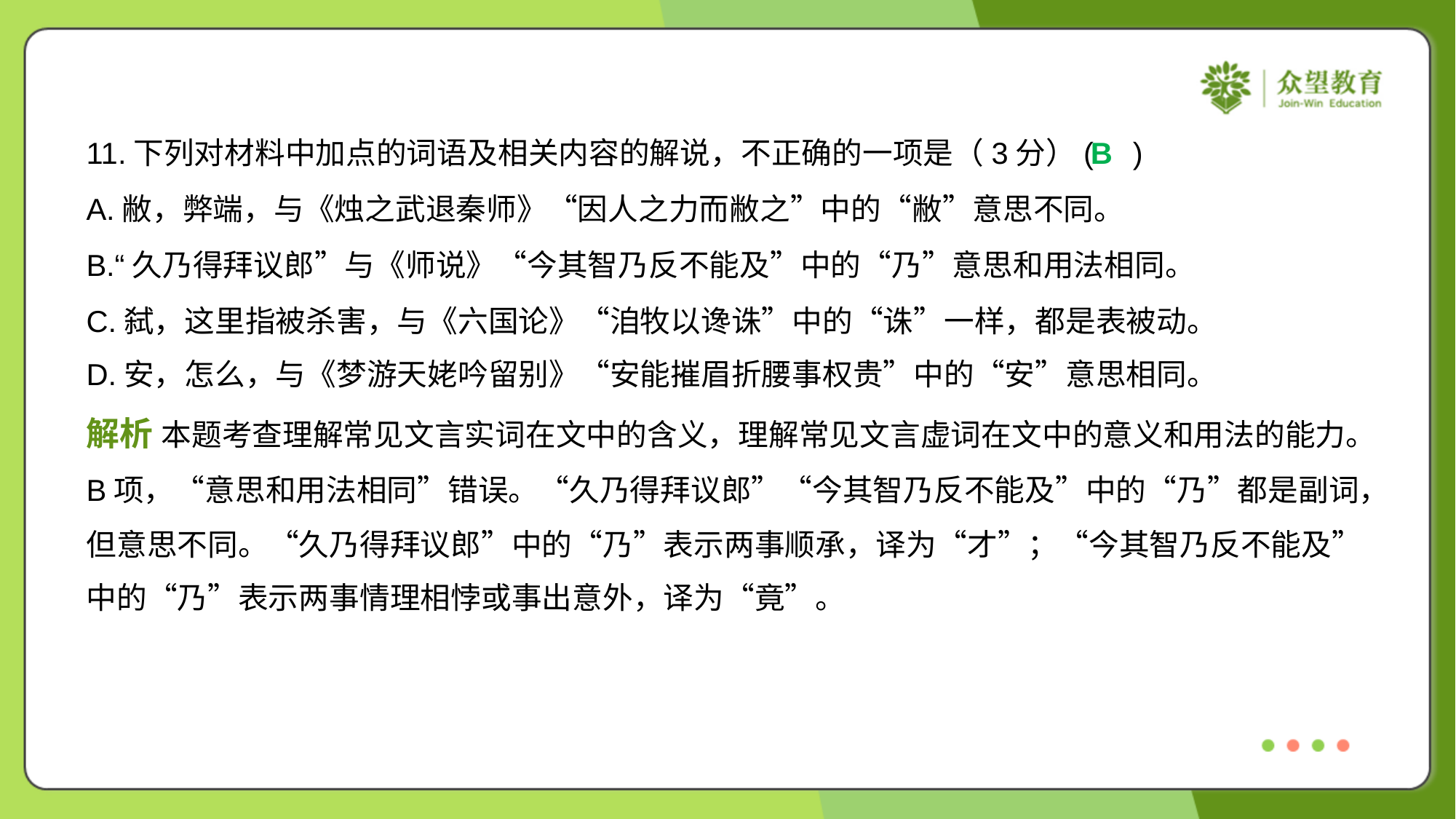

11.下列对材料中加点的词语及相关内容的解说，不正确的一项是（3分）(     )
B
A.敝，弊端，与《烛之武退秦师》“因人之力而敝之”中的“敝”意思不同。
B.“久乃得拜议郎”与《师说》“今其智乃反不能及”中的“乃”意思和用法相同。
C.弑，这里指被杀害，与《六国论》“洎牧以谗诛”中的“诛”一样，都是表被动。
D.安，怎么，与《梦游天姥吟留别》“安能摧眉折腰事权贵”中的“安”意思相同。
解析 本题考查理解常见文言实词在文中的含义，理解常见文言虚词在文中的意义和用法的能力。
B项，“意思和用法相同”错误。“久乃得拜议郎”“今其智乃反不能及”中的“乃”都是副词，
但意思不同。“久乃得拜议郎”中的“乃”表示两事顺承，译为“才”；“今其智乃反不能及”
中的“乃”表示两事情理相悖或事出意外，译为“竟”。